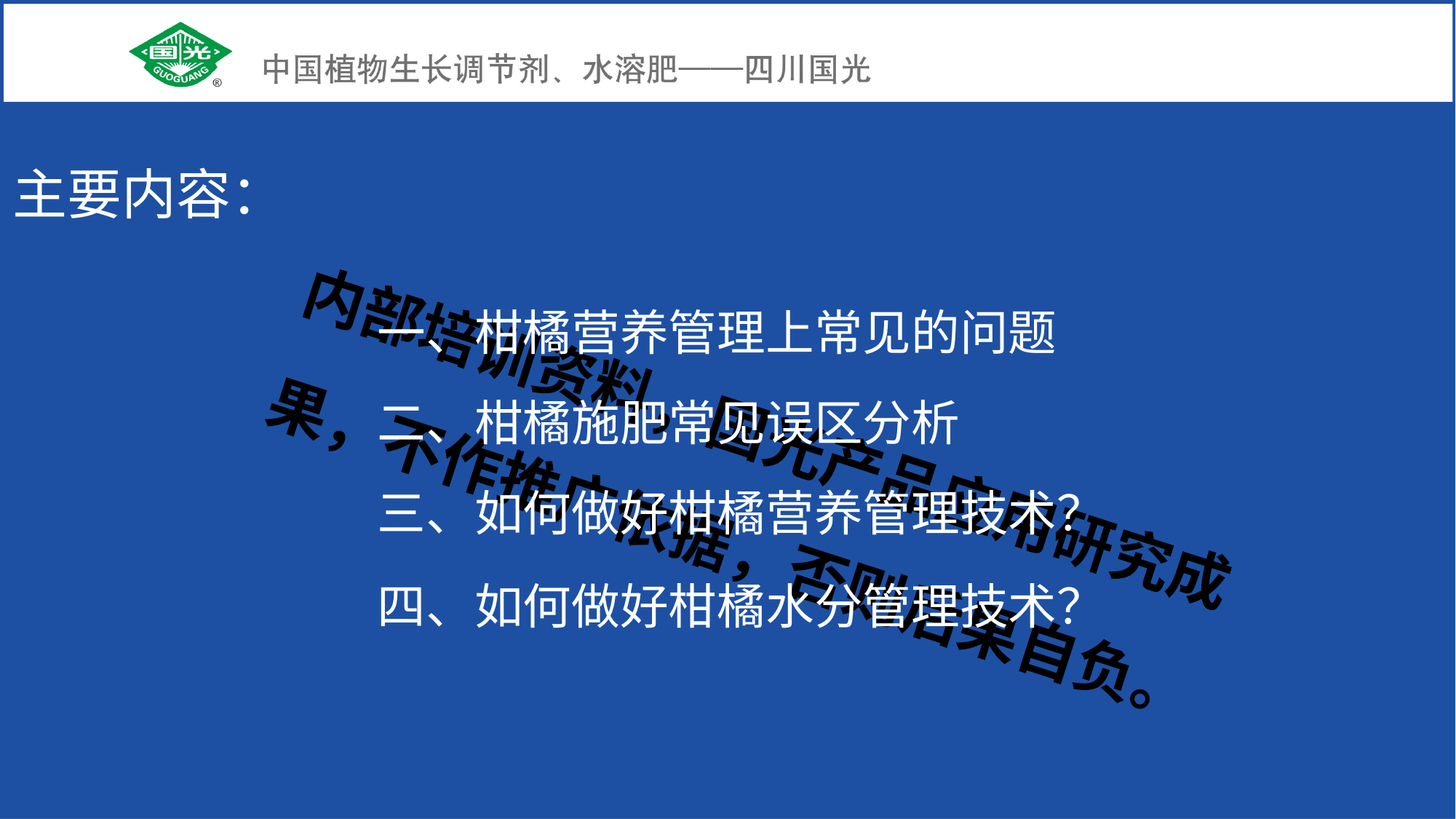

主要内容：
一、柑橘营养管理上常见的问题
二、柑橘施肥常见误区分析
三、如何做好柑橘营养管理技术？
四、如何做好柑橘水分管理技术？